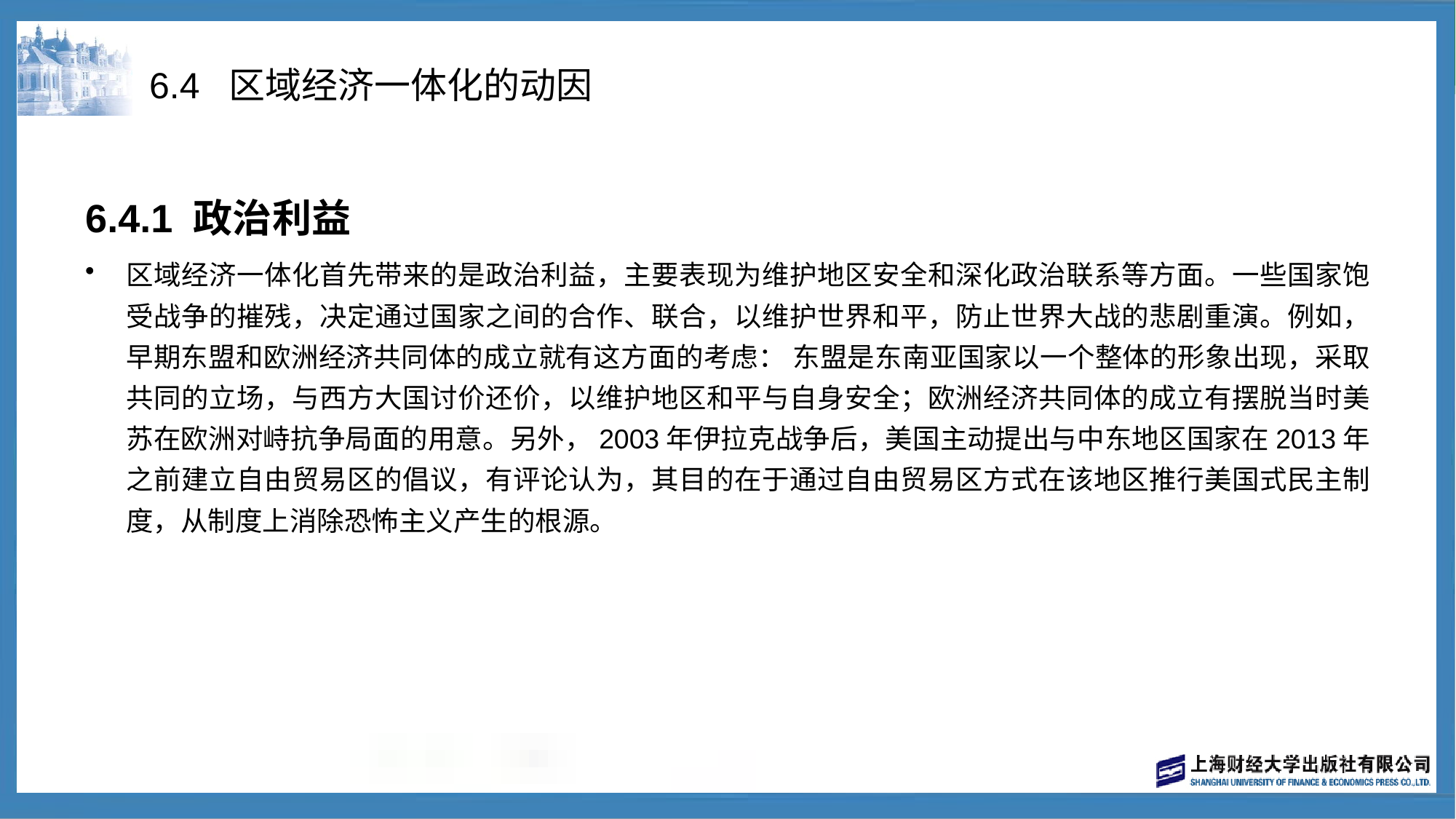

# 6.4  区域经济一体化的动因
6.4.1 政治利益
区域经济一体化首先带来的是政治利益，主要表现为维护地区安全和深化政治联系等方面。一些国家饱受战争的摧残，决定通过国家之间的合作、联合，以维护世界和平，防止世界大战的悲剧重演。例如，早期东盟和欧洲经济共同体的成立就有这方面的考虑： 东盟是东南亚国家以一个整体的形象出现，采取共同的立场，与西方大国讨价还价，以维护地区和平与自身安全；欧洲经济共同体的成立有摆脱当时美苏在欧洲对峙抗争局面的用意。另外，2003年伊拉克战争后，美国主动提出与中东地区国家在2013年之前建立自由贸易区的倡议，有评论认为，其目的在于通过自由贸易区方式在该地区推行美国式民主制度，从制度上消除恐怖主义产生的根源。